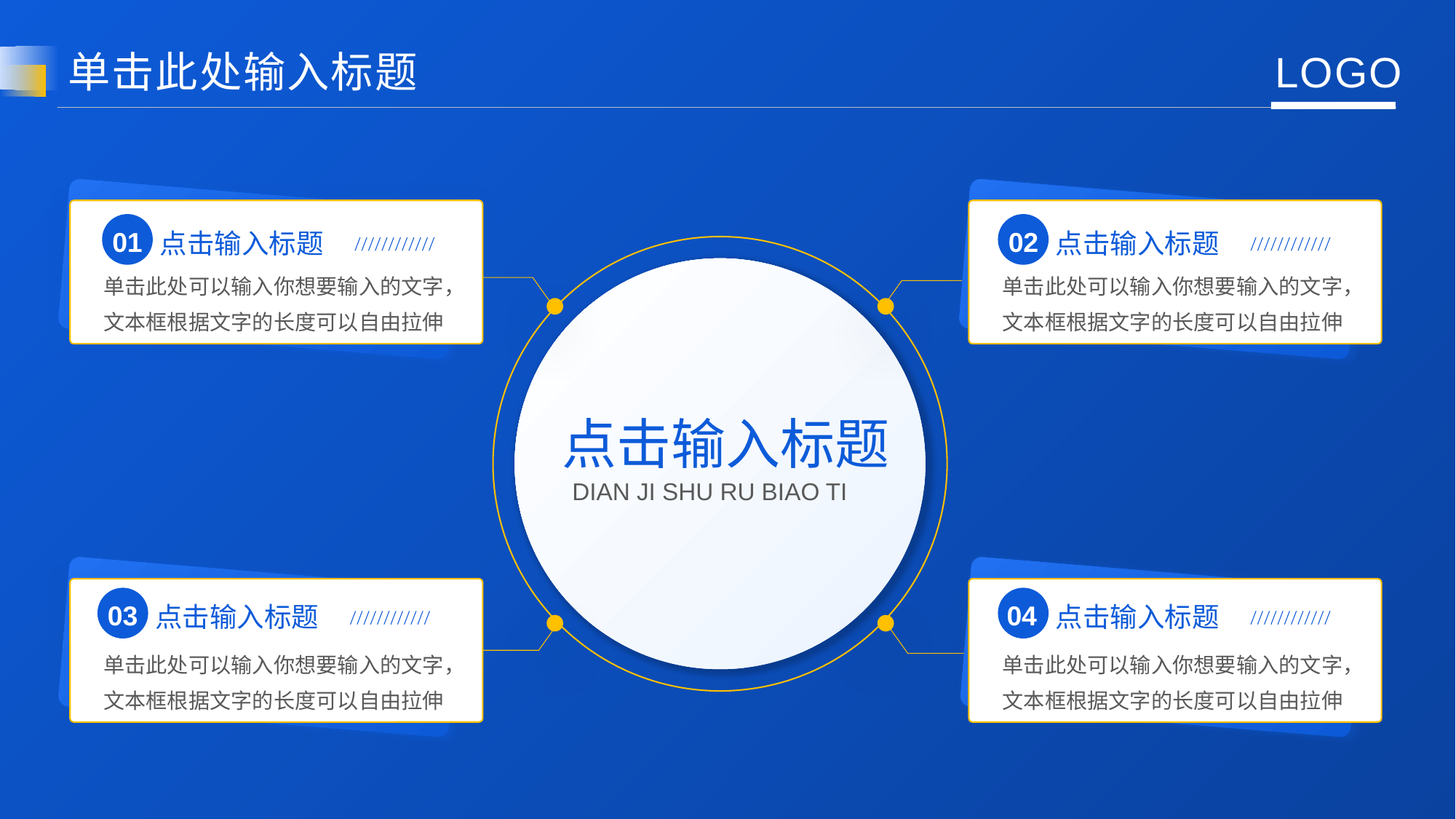

LOGO
单击此处输入标题

01
点击输入标题

02
点击输入标题

单击此处可以输入你想要输入的文字，文本框根据文字的长度可以自由拉伸
单击此处可以输入你想要输入的文字，文本框根据文字的长度可以自由拉伸

点击输入标题
DIAN JI SHU RU BIAO TI

03
点击输入标题

04
点击输入标题

单击此处可以输入你想要输入的文字，文本框根据文字的长度可以自由拉伸
单击此处可以输入你想要输入的文字，文本框根据文字的长度可以自由拉伸